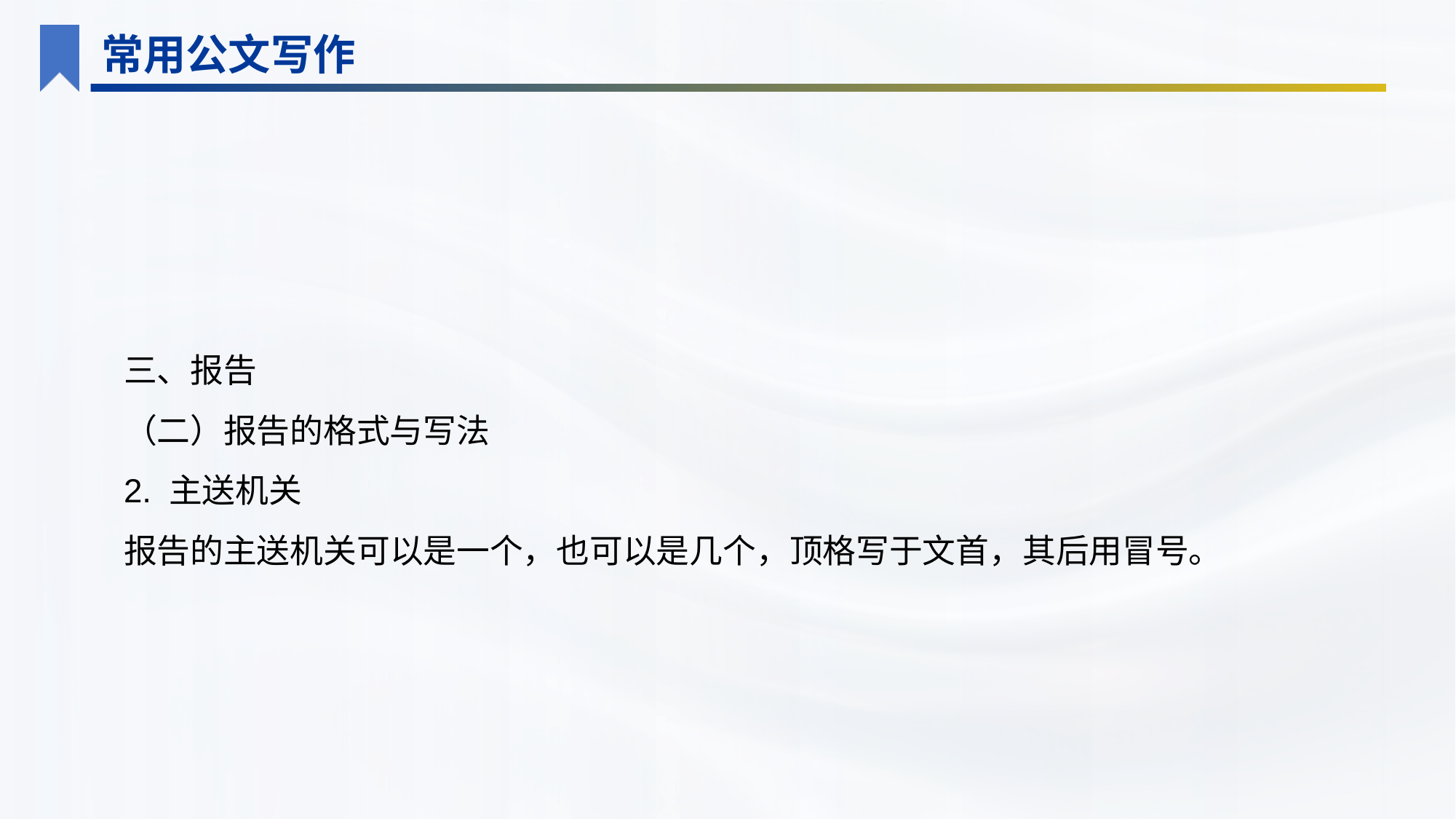

常用公文写作
三、报告
（二）报告的格式与写法
2. 主送机关
报告的主送机关可以是一个，也可以是几个，顶格写于文首，其后用冒号。